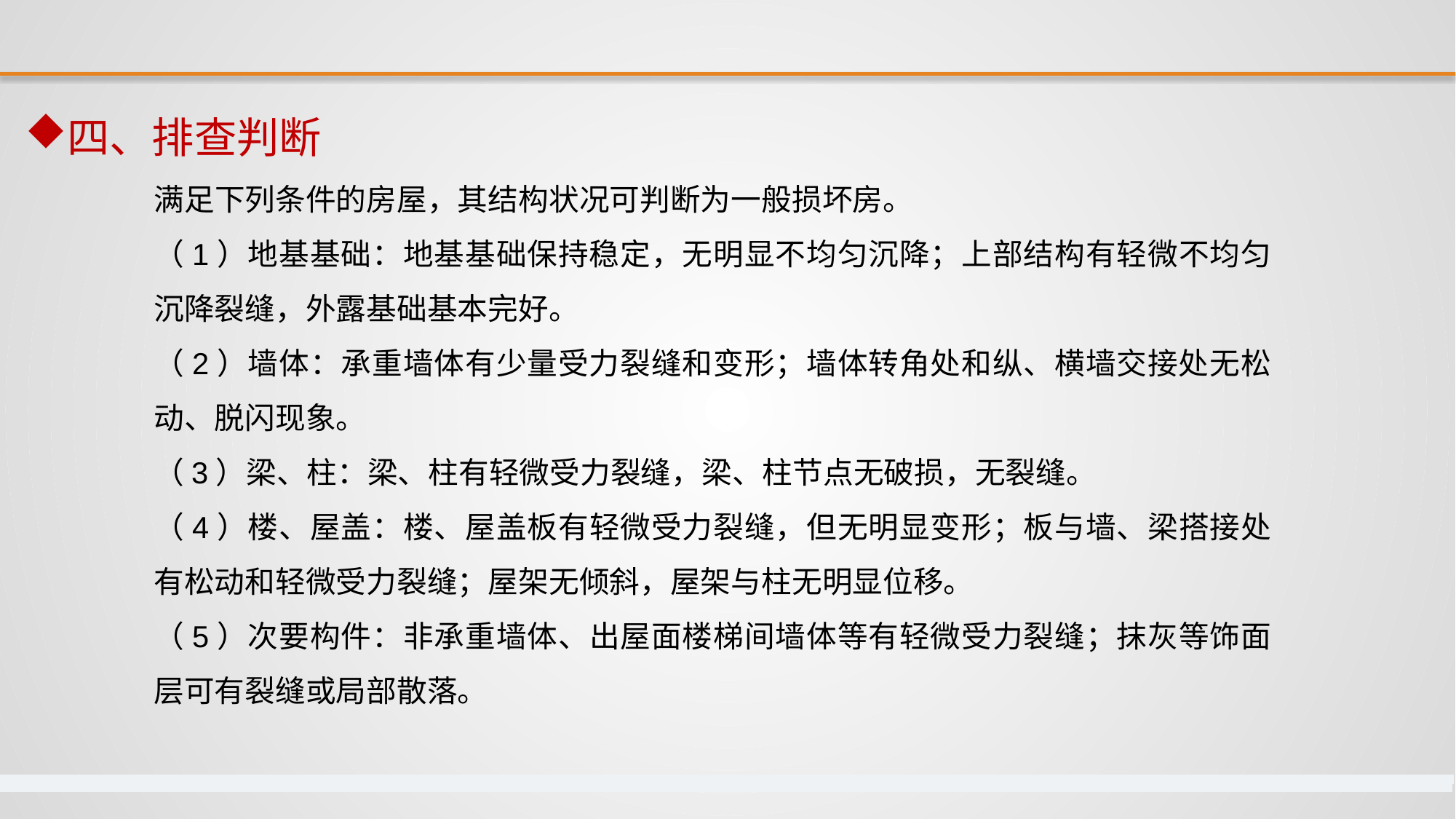

四、排查判断
满足下列条件的房屋，其结构状况可判断为一般损坏房。
（1）地基基础：地基基础保持稳定，无明显不均匀沉降；上部结构有轻微不均匀沉降裂缝，外露基础基本完好。
（2）墙体：承重墙体有少量受力裂缝和变形；墙体转角处和纵、横墙交接处无松动、脱闪现象。
（3）梁、柱：梁、柱有轻微受力裂缝，梁、柱节点无破损，无裂缝。
（4）楼、屋盖：楼、屋盖板有轻微受力裂缝，但无明显变形；板与墙、梁搭接处有松动和轻微受力裂缝；屋架无倾斜，屋架与柱无明显位移。
（5）次要构件：非承重墙体、出屋面楼梯间墙体等有轻微受力裂缝；抹灰等饰面层可有裂缝或局部散落。